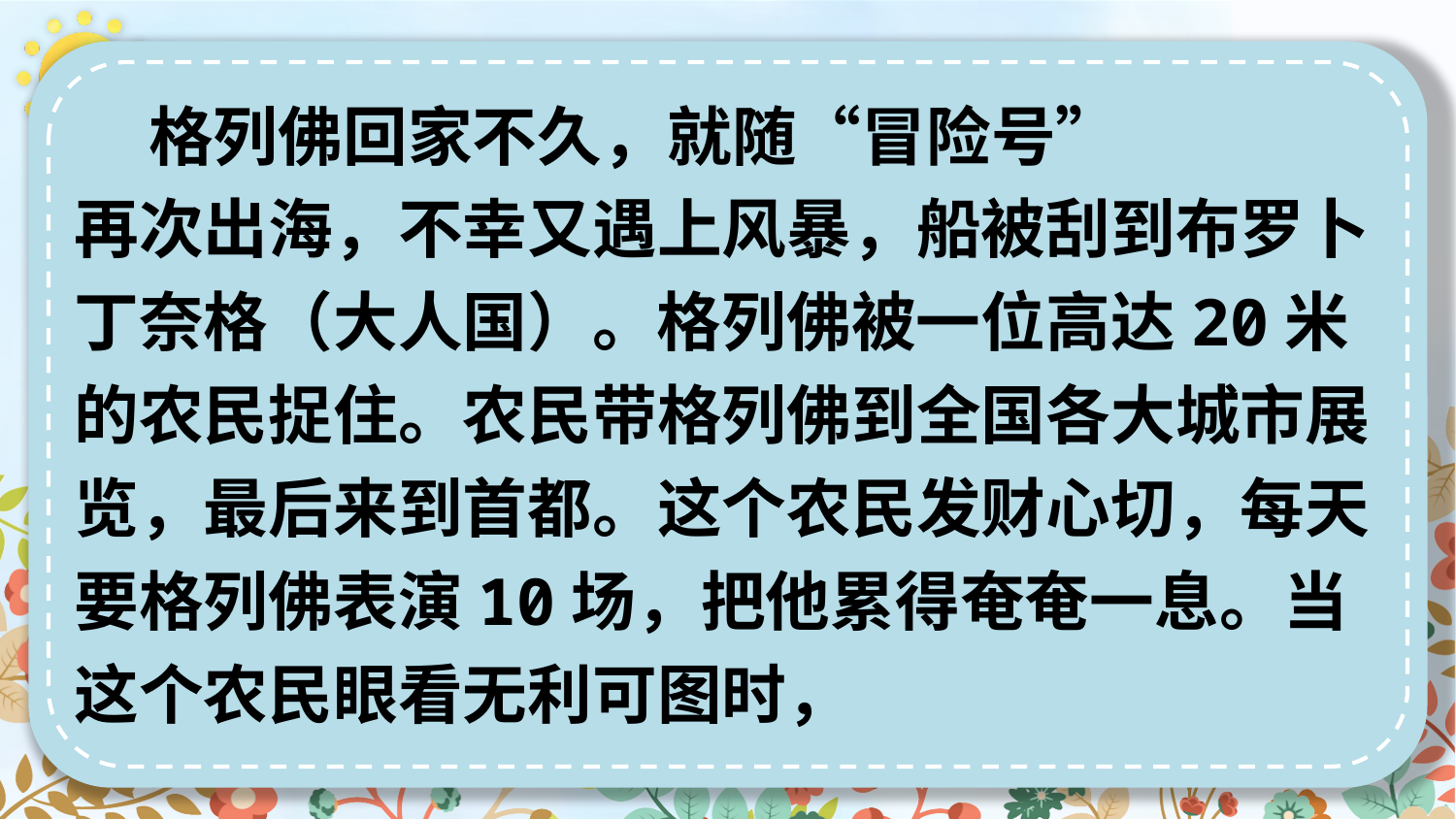

格列佛回家不久，就随“冒险号”
再次出海，不幸又遇上风暴，船被刮到布罗卜丁奈格（大人国）。格列佛被一位高达20米的农民捉住。农民带格列佛到全国各大城市展览，最后来到首都。这个农民发财心切，每天要格列佛表演10场，把他累得奄奄一息。当这个农民眼看无利可图时，